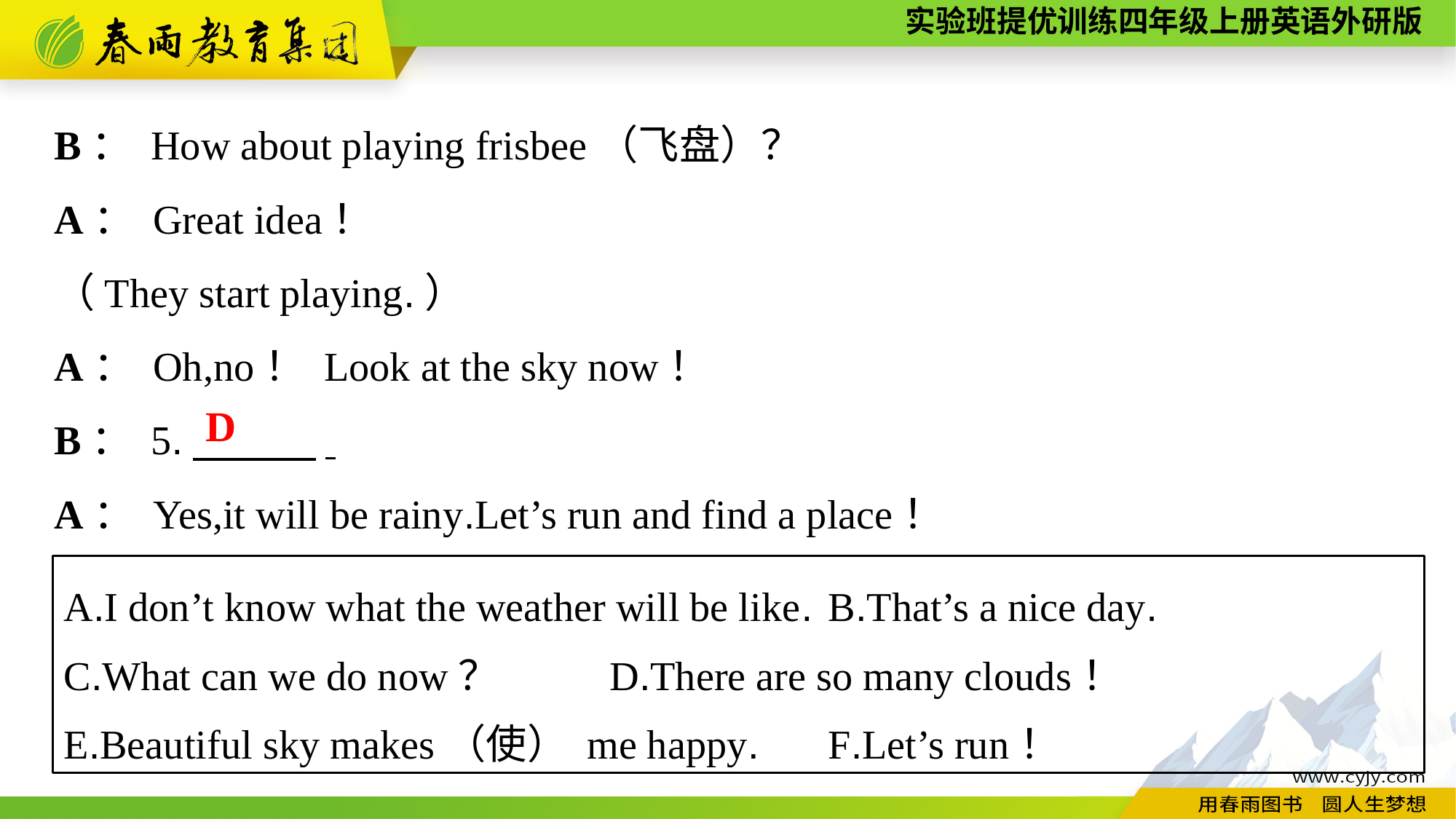

B： How about playing frisbee（飞盘）？
A： Great idea！
（They start playing.）
A： Oh,no！ Look at the sky now！
B： 5.　　　.
A： Yes,it will be rainy.Let’s run and find a place！
D
A.I don’t know what the weather will be like.	B.That’s a nice day.
C.What can we do now？		D.There are so many clouds！
E.Beautiful sky makes（使） me happy.	F.Let’s run！